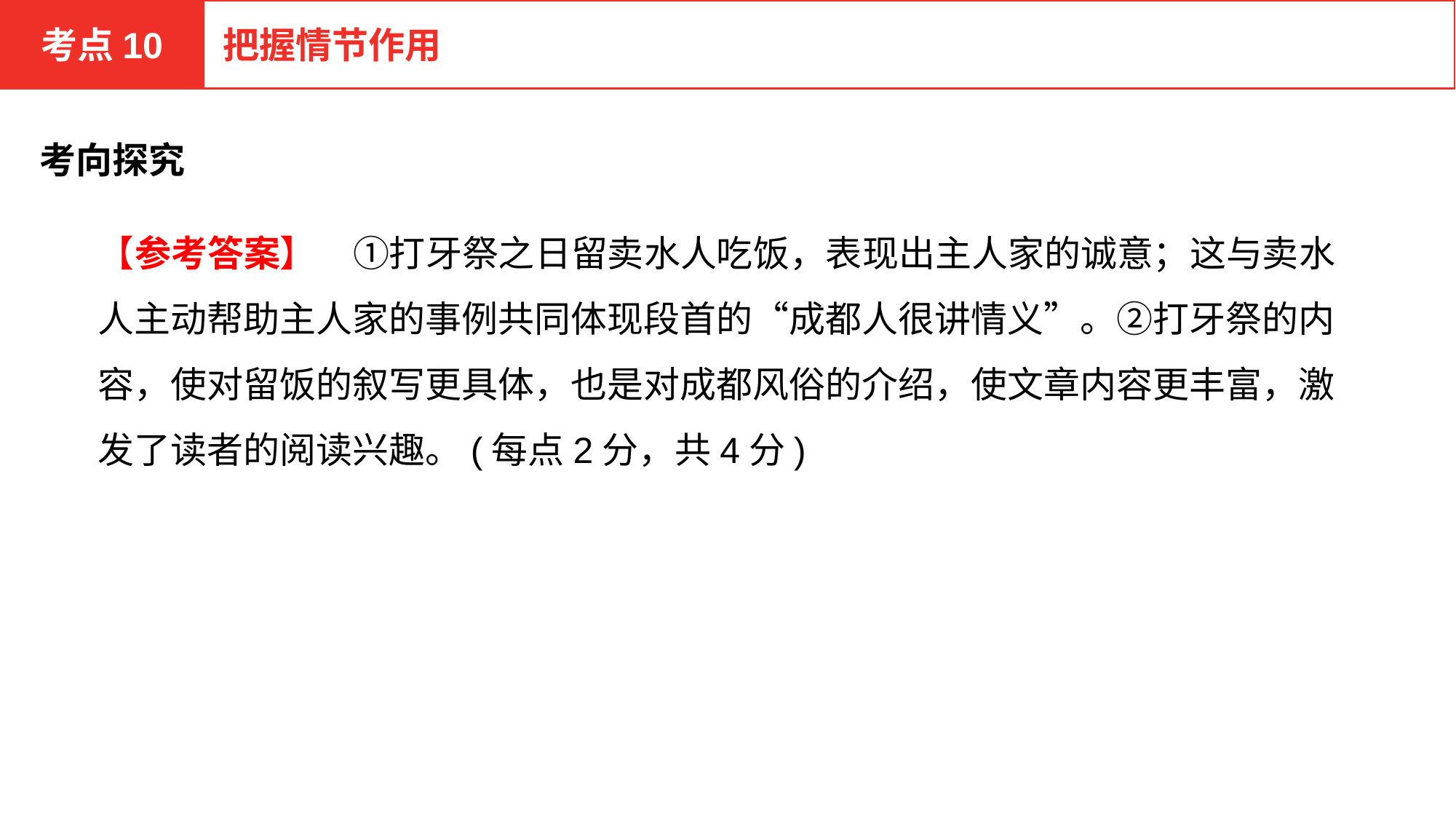

考点10
把握情节作用
考向探究

【参考答案】　①打牙祭之日留卖水人吃饭，表现出主人家的诚意；这与卖水人主动帮助主人家的事例共同体现段首的“成都人很讲情义”。②打牙祭的内容，使对留饭的叙写更具体，也是对成都风俗的介绍，使文章内容更丰富，激发了读者的阅读兴趣。(每点2分，共4分)